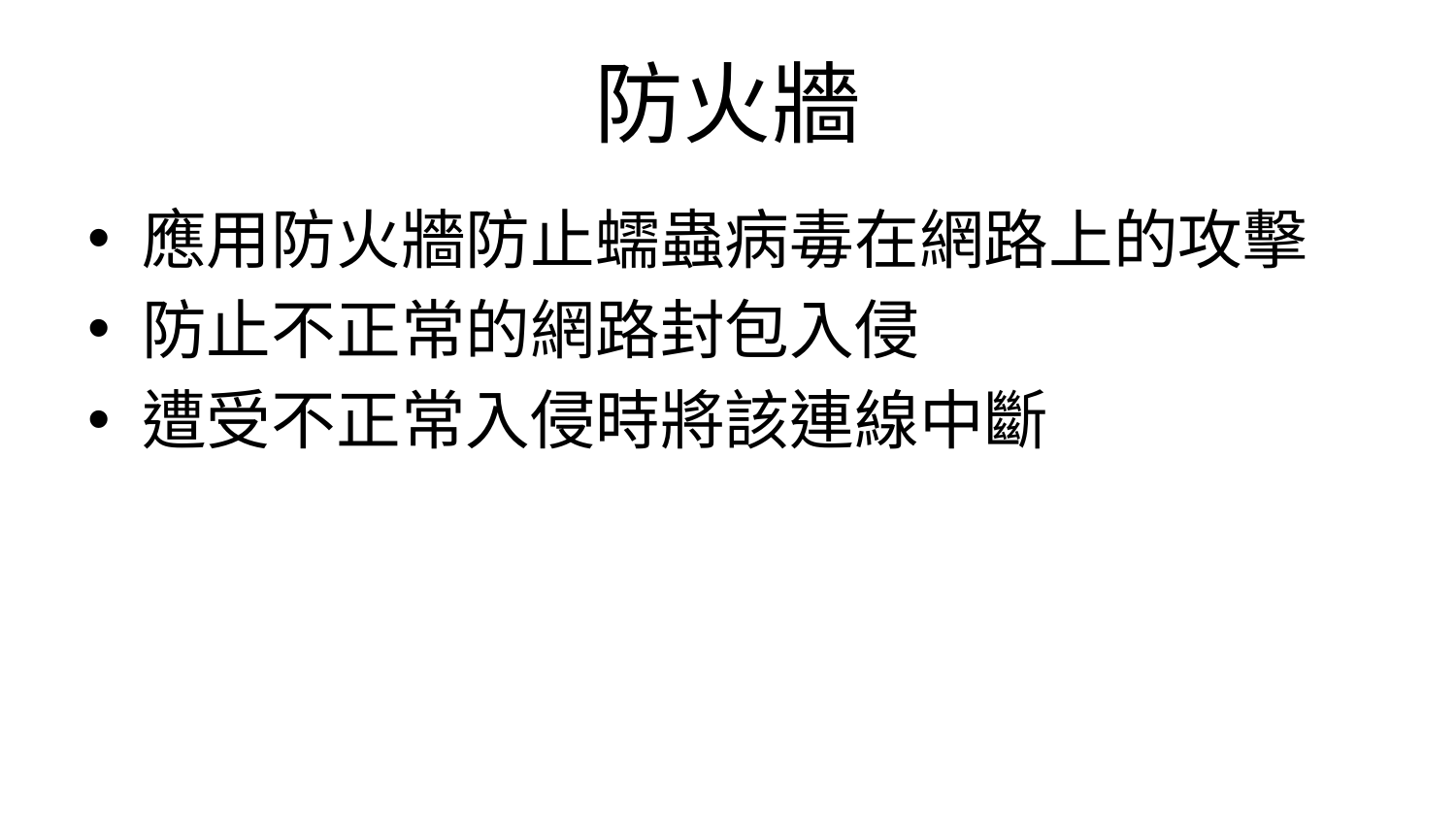

# 防火牆
應用防火牆防止蠕蟲病毒在網路上的攻擊
防止不正常的網路封包入侵
遭受不正常入侵時將該連線中斷